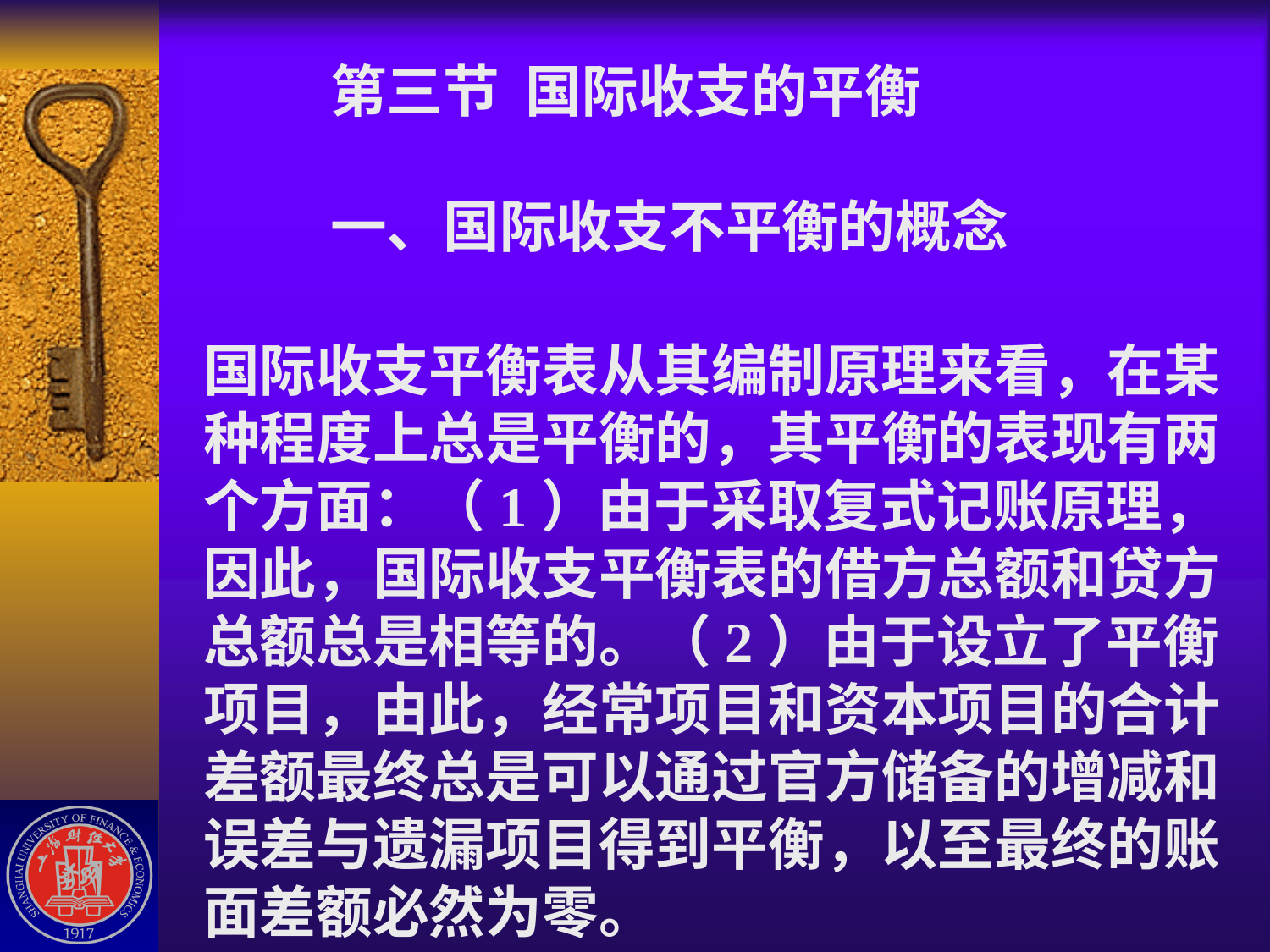

# 第三节  国际收支的平衡 一、国际收支不平衡的概念 国际收支平衡表从其编制原理来看，在某种程度上总是平衡的，其平衡的表现有两个方面：（1）由于采取复式记账原理，因此，国际收支平衡表的借方总额和贷方总额总是相等的。（2）由于设立了平衡项目，由此，经常项目和资本项目的合计差额最终总是可以通过官方储备的增减和误差与遗漏项目得到平衡，以至最终的账面差额必然为零。